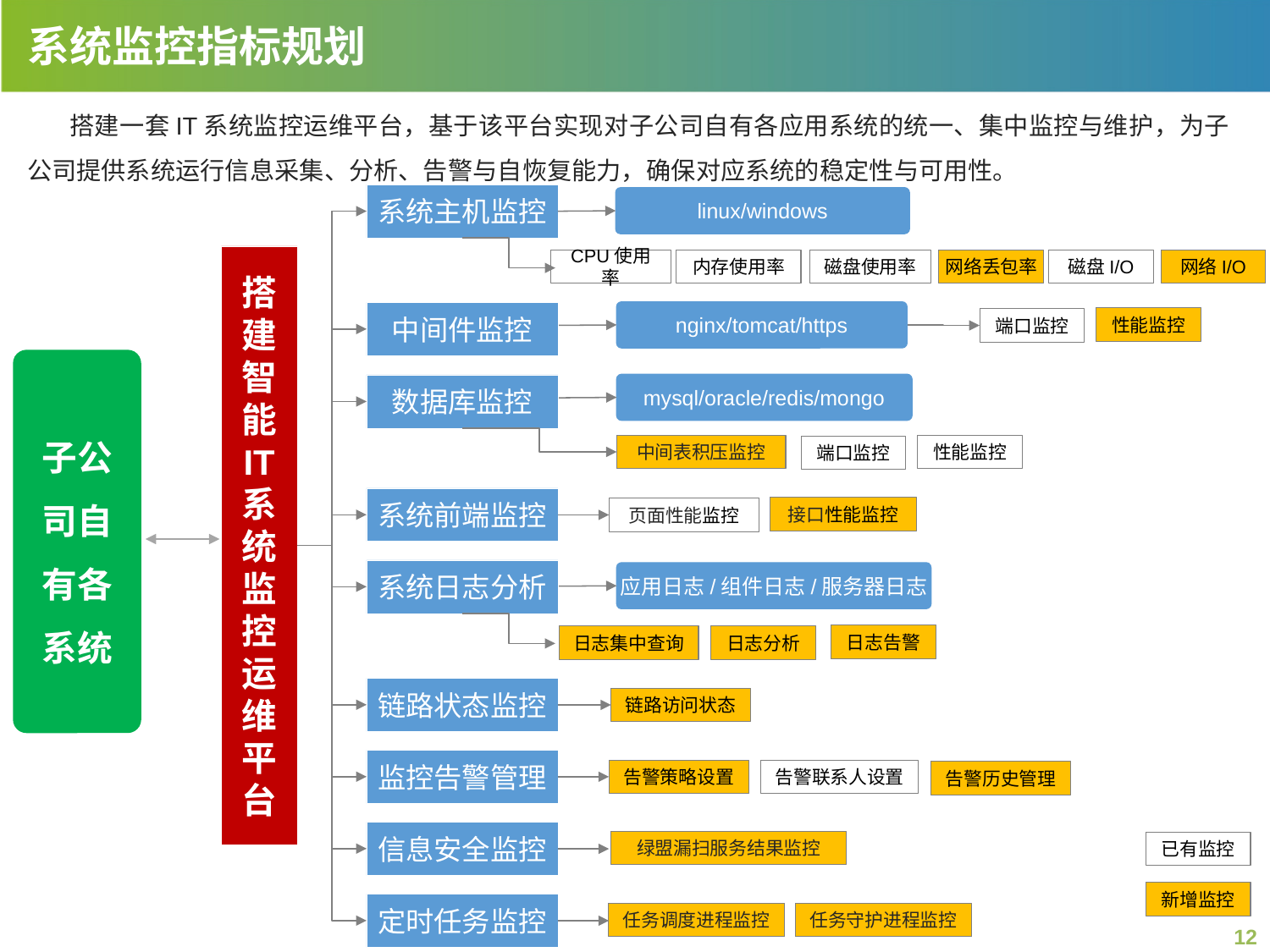

系统监控指标规划
搭建一套IT系统监控运维平台，基于该平台实现对子公司自有各应用系统的统一、集中监控与维护，为子公司提供系统运行信息采集、分析、告警与自恢复能力，确保对应系统的稳定性与可用性。
系统主机监控
linux/windows
CPU使用率
内存使用率
磁盘使用率
网络丢包率
磁盘I/O
网络I/O
nginx/tomcat/https
中间件监控
性能监控
端口监控
mysql/oracle/redis/mongo
数据库监控
中间表积压监控
性能监控
端口监控
系统前端监控
接口性能监控
页面性能监控
系统日志分析
应用日志/组件日志/服务器日志
日志告警
日志分析
日志集中查询
链路状态监控
链路访问状态
监控告警管理
告警策略设置
告警联系人设置
告警历史管理
信息安全监控
绿盟漏扫服务结果监控
定时任务监控
任务调度进程监控
任务守护进程监控
搭
建
智
能
IT
系
统
监
控
运
维
平
台
子公司自有各系统
已有监控
新增监控